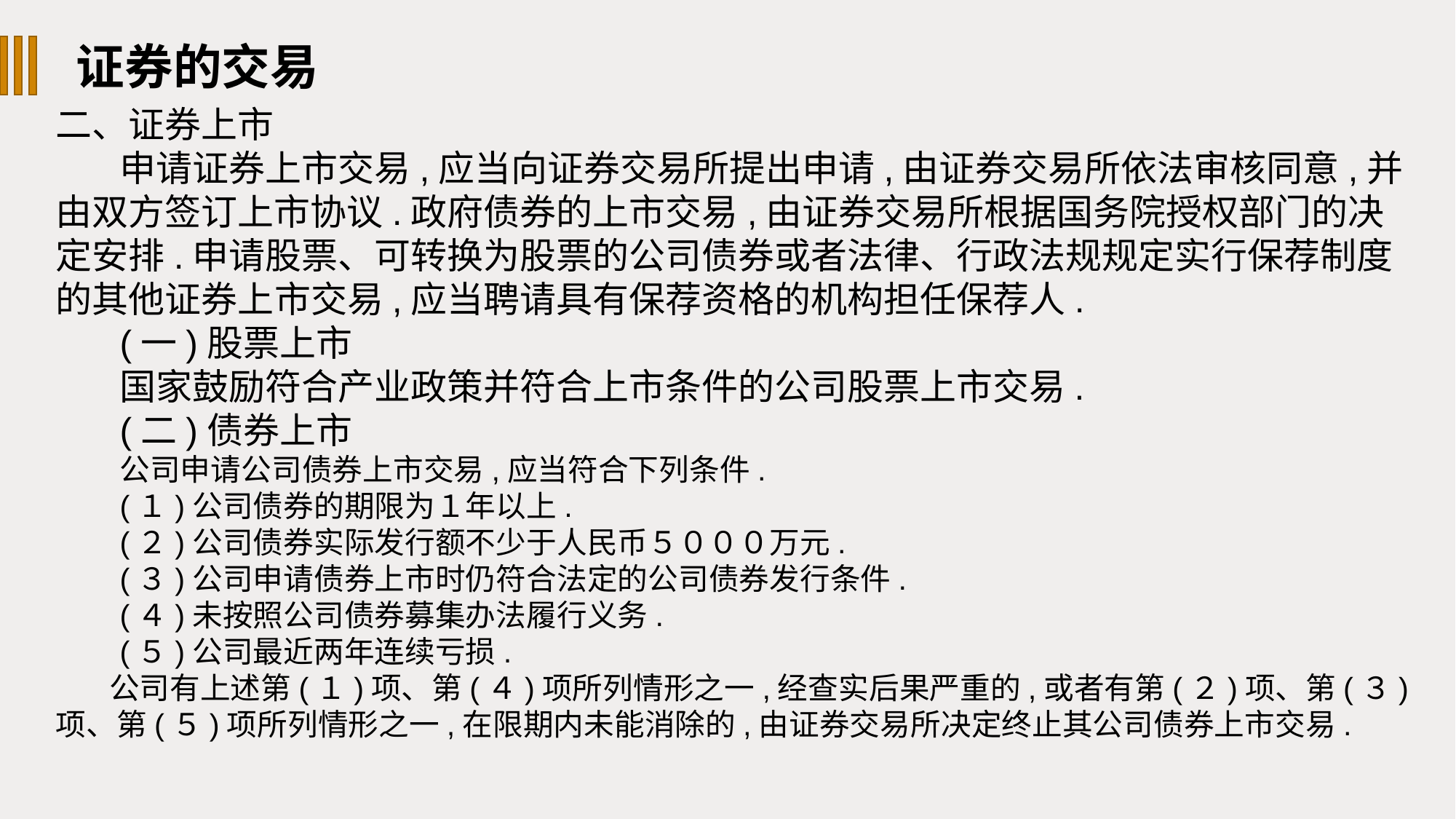

证券的交易

二、证券上市
申请证券上市交易,应当向证券交易所提出申请,由证券交易所依法审核同意,并由双方签订上市协议.政府债券的上市交易,由证券交易所根据国务院授权部门的决定安排.申请股票、可转换为股票的公司债券或者法律、行政法规规定实行保荐制度的其他证券上市交易,应当聘请具有保荐资格的机构担任保荐人.
(一)股票上市
国家鼓励符合产业政策并符合上市条件的公司股票上市交易.
(二)债券上市
公司申请公司债券上市交易,应当符合下列条件.
(１)公司债券的期限为１年以上.
(２)公司债券实际发行额不少于人民币５０００万元.
(３)公司申请债券上市时仍符合法定的公司债券发行条件.
(４)未按照公司债券募集办法履行义务.
(５)公司最近两年连续亏损.
公司有上述第(１)项、第(４)项所列情形之一,经查实后果严重的,或者有第(２)项、第(３)项、第(５)项所列情形之一,在限期内未能消除的,由证券交易所决定终止其公司债券上市交易.